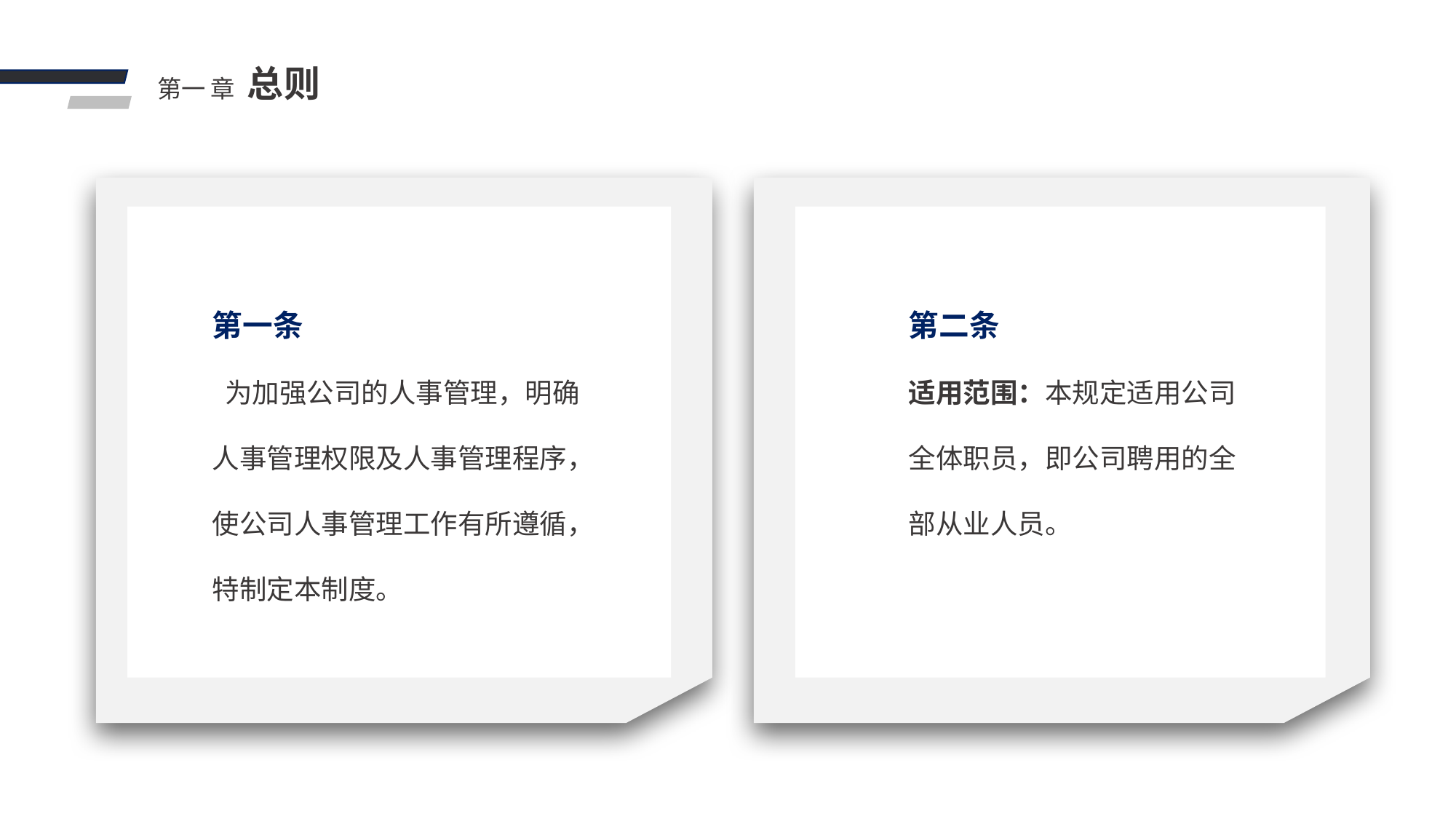

总则
第一 章

第一条
 为加强公司的人事管理，明确人事管理权限及人事管理程序，使公司人事管理工作有所遵循，特制定本制度。

第二条
适用范围：本规定适用公司全体职员，即公司聘用的全部从业人员。